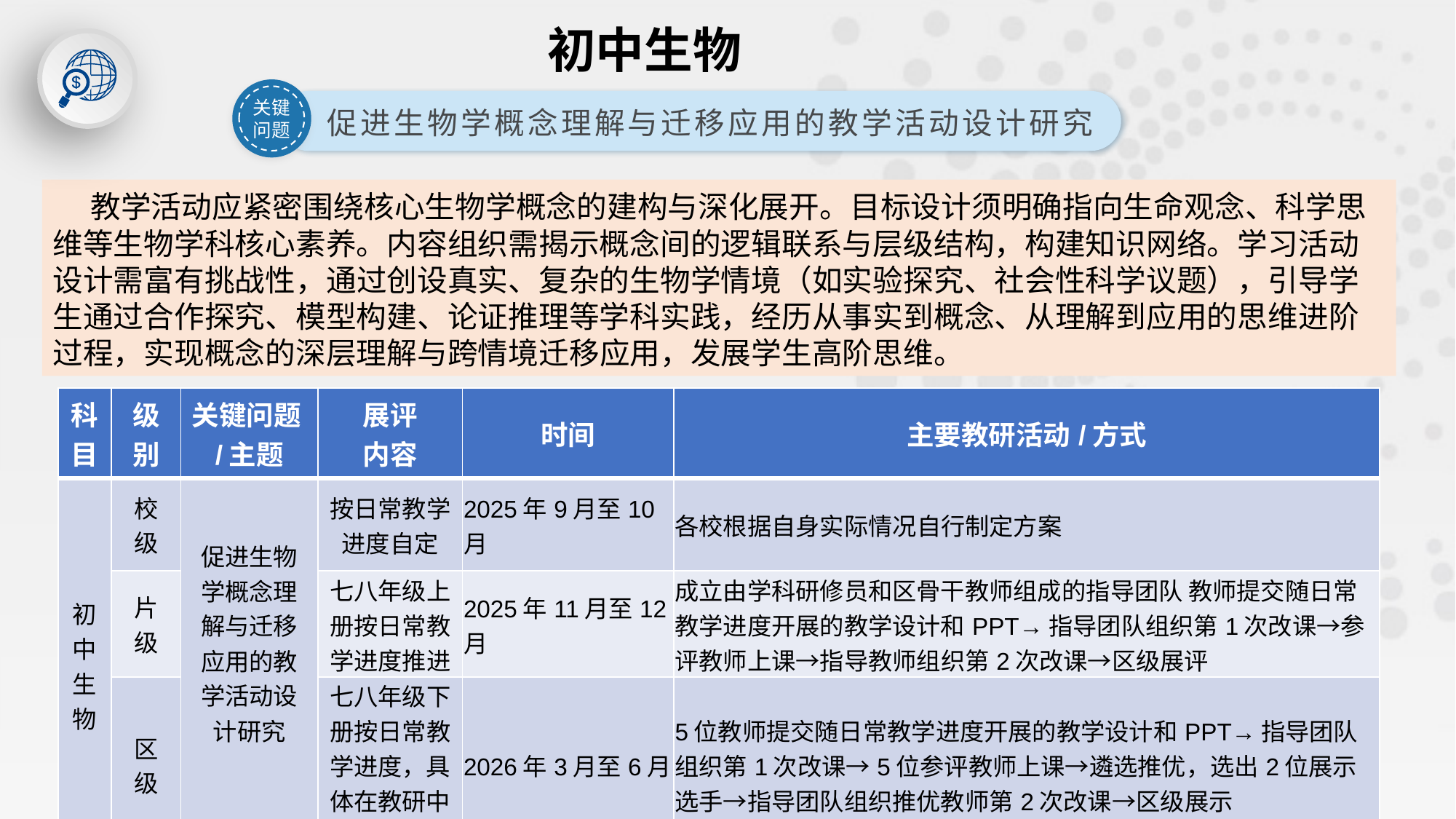

初中生物

关键问题

促进生物学概念理解与迁移应用的教学活动设计研究
    教学活动应紧密围绕核心生物学概念的建构与深化展开。目标设计须明确指向生命观念、科学思维等生物学科核心素养。内容组织需揭示概念间的逻辑联系与层级结构，构建知识网络。学习活动设计需富有挑战性，通过创设真实、复杂的生物学情境（如实验探究、社会性科学议题），引导学生通过合作探究、模型构建、论证推理等学科实践，经历从事实到概念、从理解到应用的思维进阶过程，实现概念的深层理解与跨情境迁移应用，发展学生高阶思维。
| 科 目 | 级 别 | 关键问题/主题 | 展评 内容 | 时间 | 主要教研活动/方式 |
| --- | --- | --- | --- | --- | --- |
| 初 中 生物 | 校 级 | 促进生物学概念理解与迁移应用的教学活动设计研究 | 按日常教学进度自定 | 2025年9月至10月 | 各校根据自身实际情况自行制定方案 |
|  | 片 级 |  | 七八年级上册按日常教学进度推进 | 2025年11月至12月 | 成立由学科研修员和区骨干教师组成的指导团队 教师提交随日常教学进度开展的教学设计和PPT→指导团队组织第1次改课→参评教师上课→指导教师组织第2次改课→区级展评 |
|  | 区 级 |  | 七八年级下册按日常教学进度，具体在教研中推进 | 2026年3月至6月 | 5位教师提交随日常教学进度开展的教学设计和PPT→指导团队组织第1次改课→5位参评教师上课→遴选推优，选出2位展示选手→指导团队组织推优教师第2次改课→区级展示 |